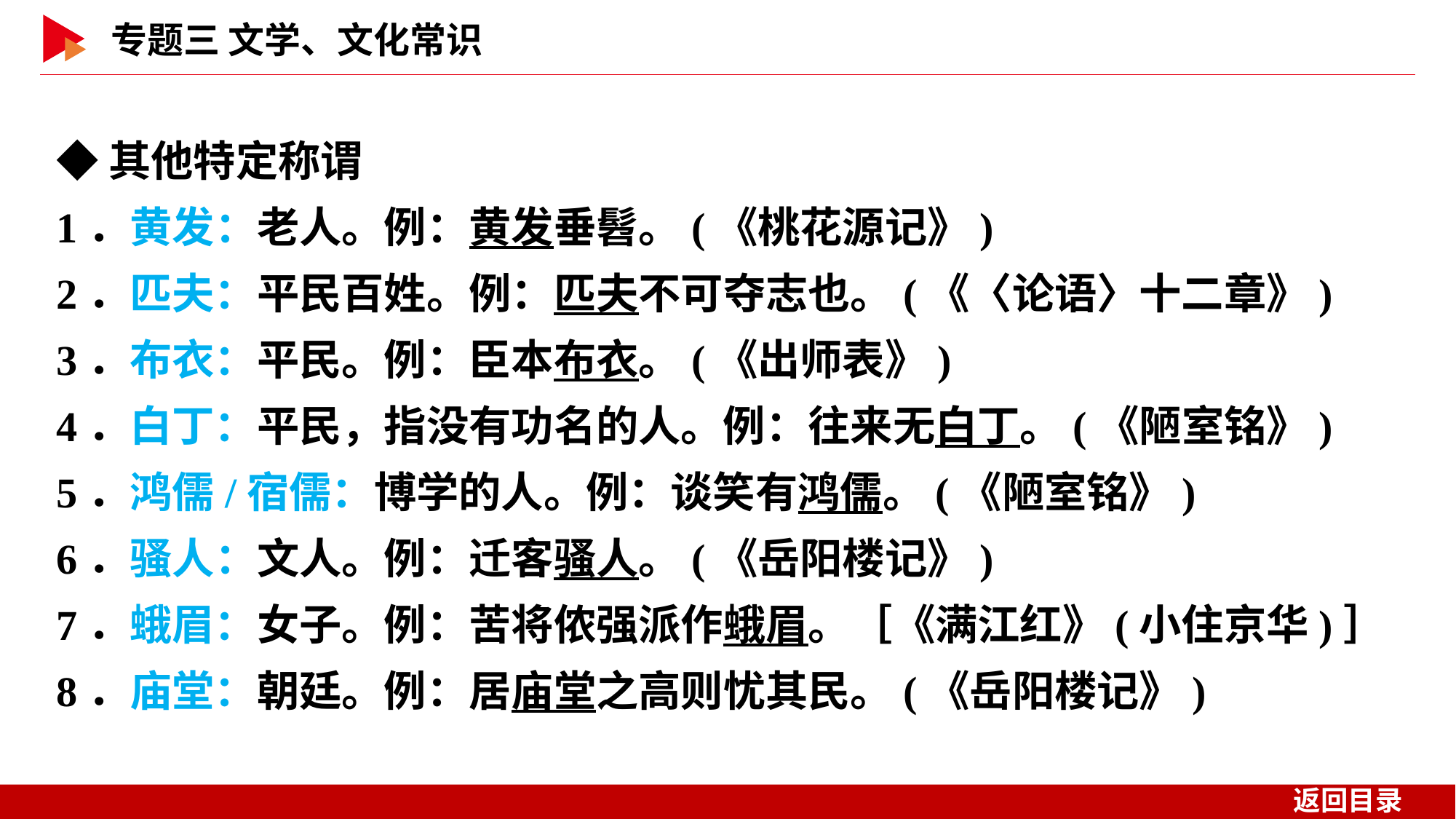

◆其他特定称谓
1．黄发：老人。例：黄发垂髫。(《桃花源记》)
2．匹夫：平民百姓。例：匹夫不可夺志也。(《〈论语〉十二章》)
3．布衣：平民。例：臣本布衣。(《出师表》)
4．白丁：平民，指没有功名的人。例：往来无白丁。(《陋室铭》)
5．鸿儒/宿儒：博学的人。例：谈笑有鸿儒。(《陋室铭》)
6．骚人：文人。例：迁客骚人。(《岳阳楼记》)
7．蛾眉：女子。例：苦将侬强派作蛾眉。［《满江红》(小住京华)］
8．庙堂：朝廷。例：居庙堂之高则忧其民。(《岳阳楼记》)